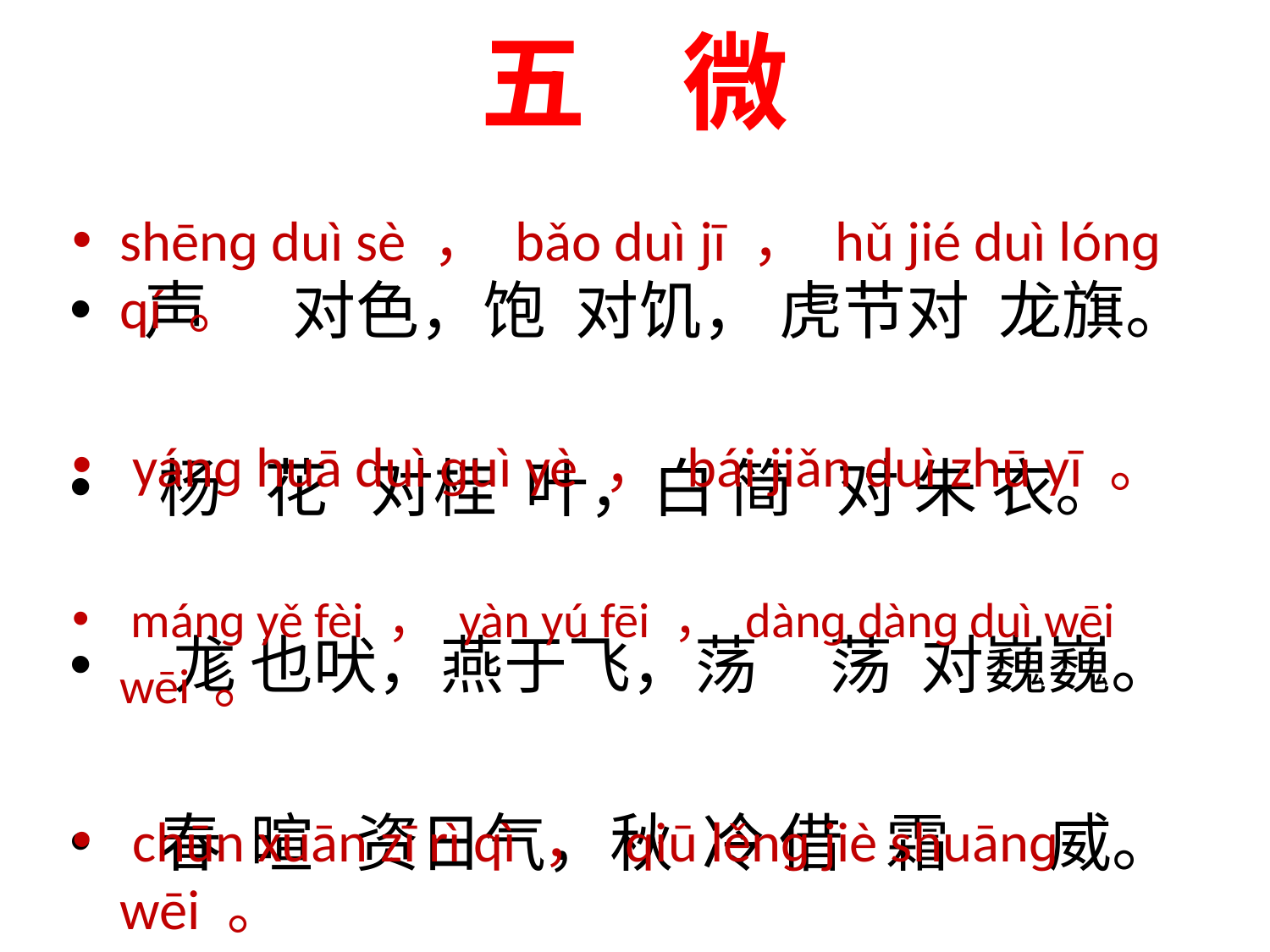

五    微
#
shēnɡ duì sè ， bǎo duì jī ， hǔ jié duì lónɡ qí 。

 yánɡ huā duì ɡuì yè ， bái jiǎn duì zhū yī 。

 mánɡ yě fèi ， yàn yú fēi ， dànɡ dànɡ duì wēi wēi 。

 chūn xuān zī rì qì ， qiū lěnɡ jiè shuānɡ wēi 。

 声      对色，饱  对饥， 虎节对  龙旗。

  杨   花   对桂  叶，白 简   对 朱 衣。

   尨 也吠，燕于飞，荡     荡  对巍巍。

  春  暄   资日气，秋  冷 借   霜       威。